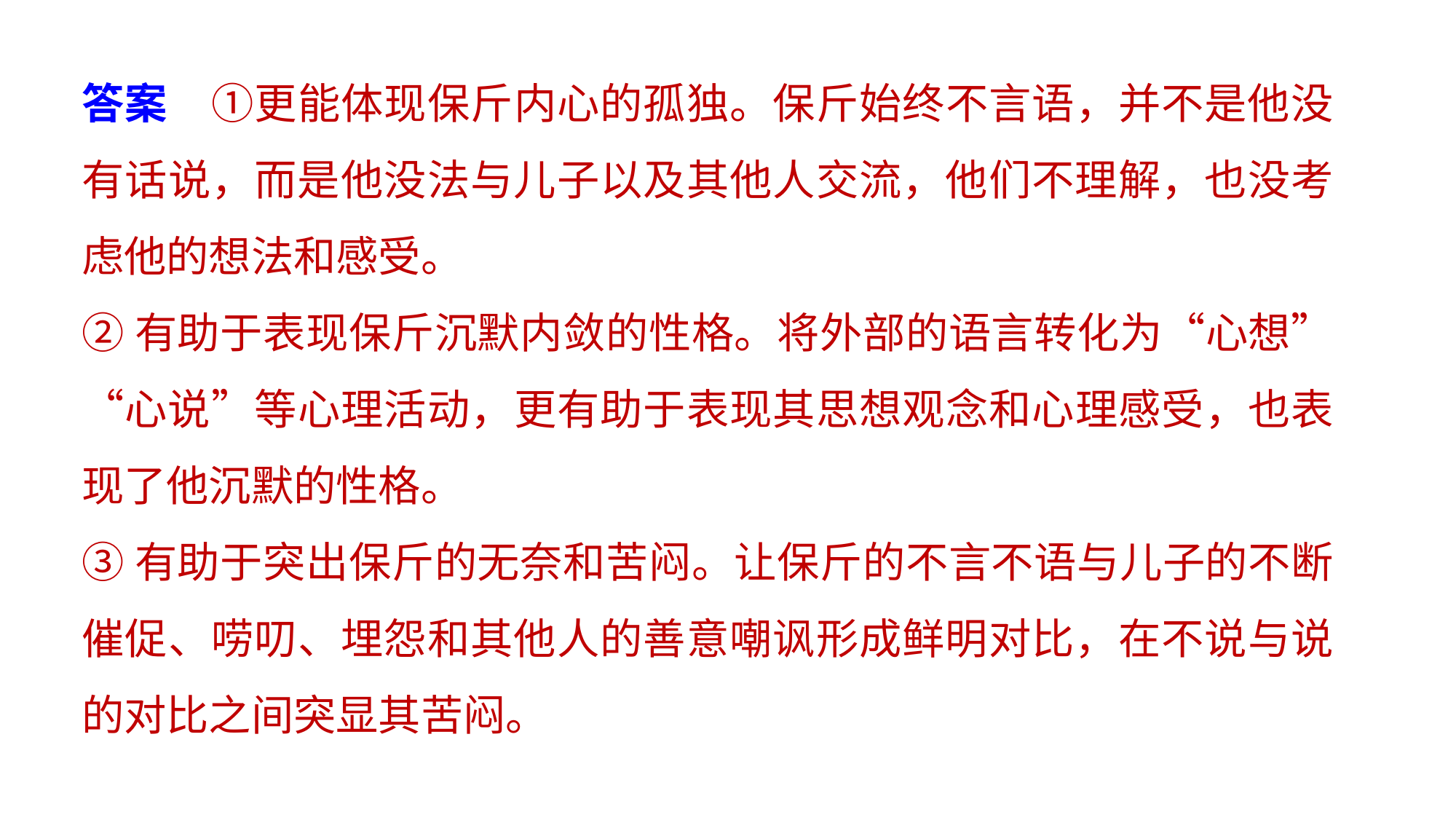

答案　①更能体现保斤内心的孤独。保斤始终不言语，并不是他没有话说，而是他没法与儿子以及其他人交流，他们不理解，也没考虑他的想法和感受。
②有助于表现保斤沉默内敛的性格。将外部的语言转化为“心想”“心说”等心理活动，更有助于表现其思想观念和心理感受，也表现了他沉默的性格。
③有助于突出保斤的无奈和苦闷。让保斤的不言不语与儿子的不断催促、唠叨、埋怨和其他人的善意嘲讽形成鲜明对比，在不说与说的对比之间突显其苦闷。